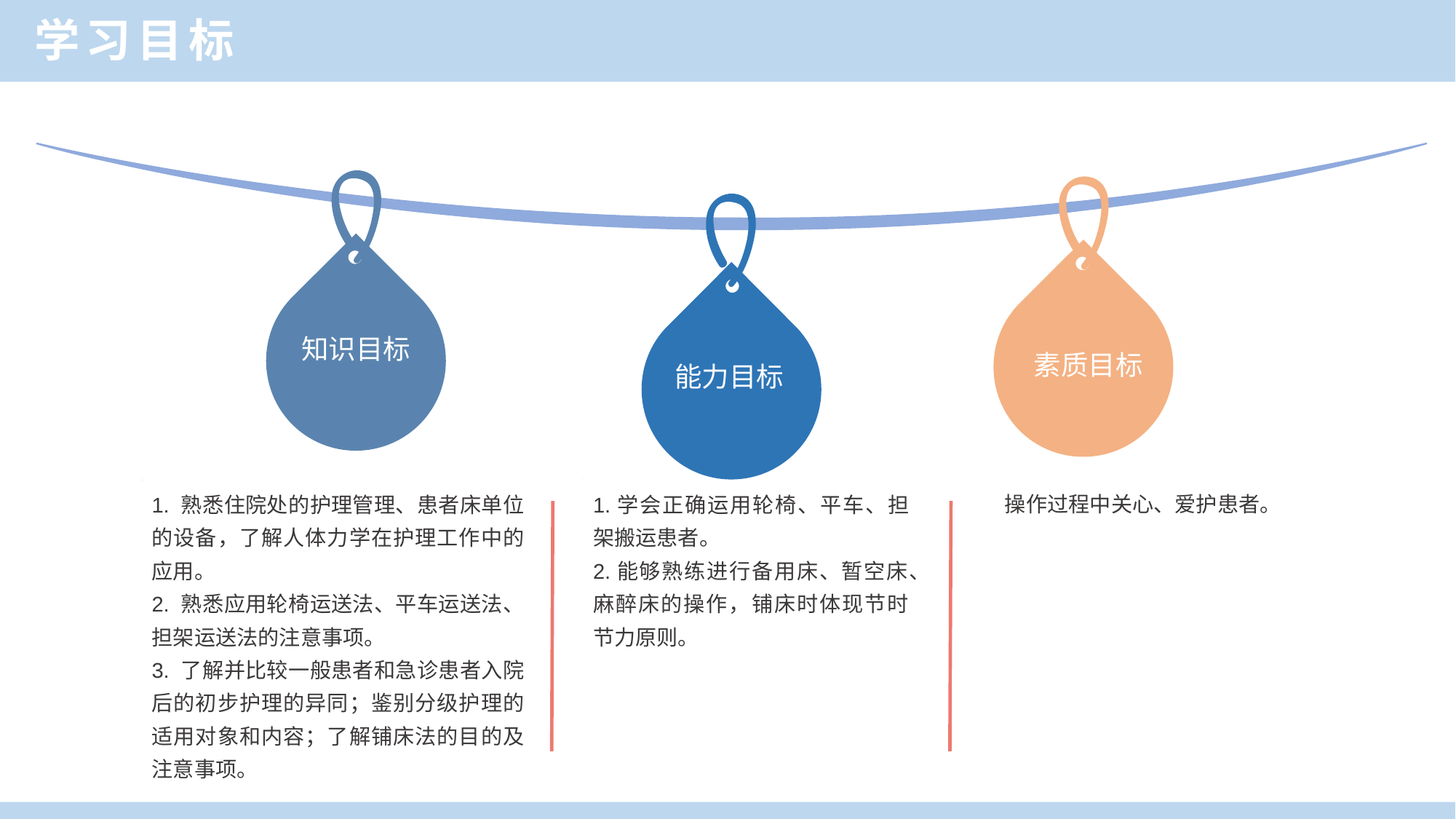

学习目标

知识目标

素质目标

能力目标
操作过程中关心、爱护患者。
1. 熟悉住院处的护理管理、患者床单位的设备，了解人体力学在护理工作中的应用。
2. 熟悉应用轮椅运送法、平车运送法、担架运送法的注意事项。
3. 了解并比较一般患者和急诊患者入院后的初步护理的异同；鉴别分级护理的适用对象和内容；了解铺床法的目的及注意事项。
1.学会正确运用轮椅、平车、担架搬运患者。
2.能够熟练进行备用床、暂空床、麻醉床的操作，铺床时体现节时节力原则。